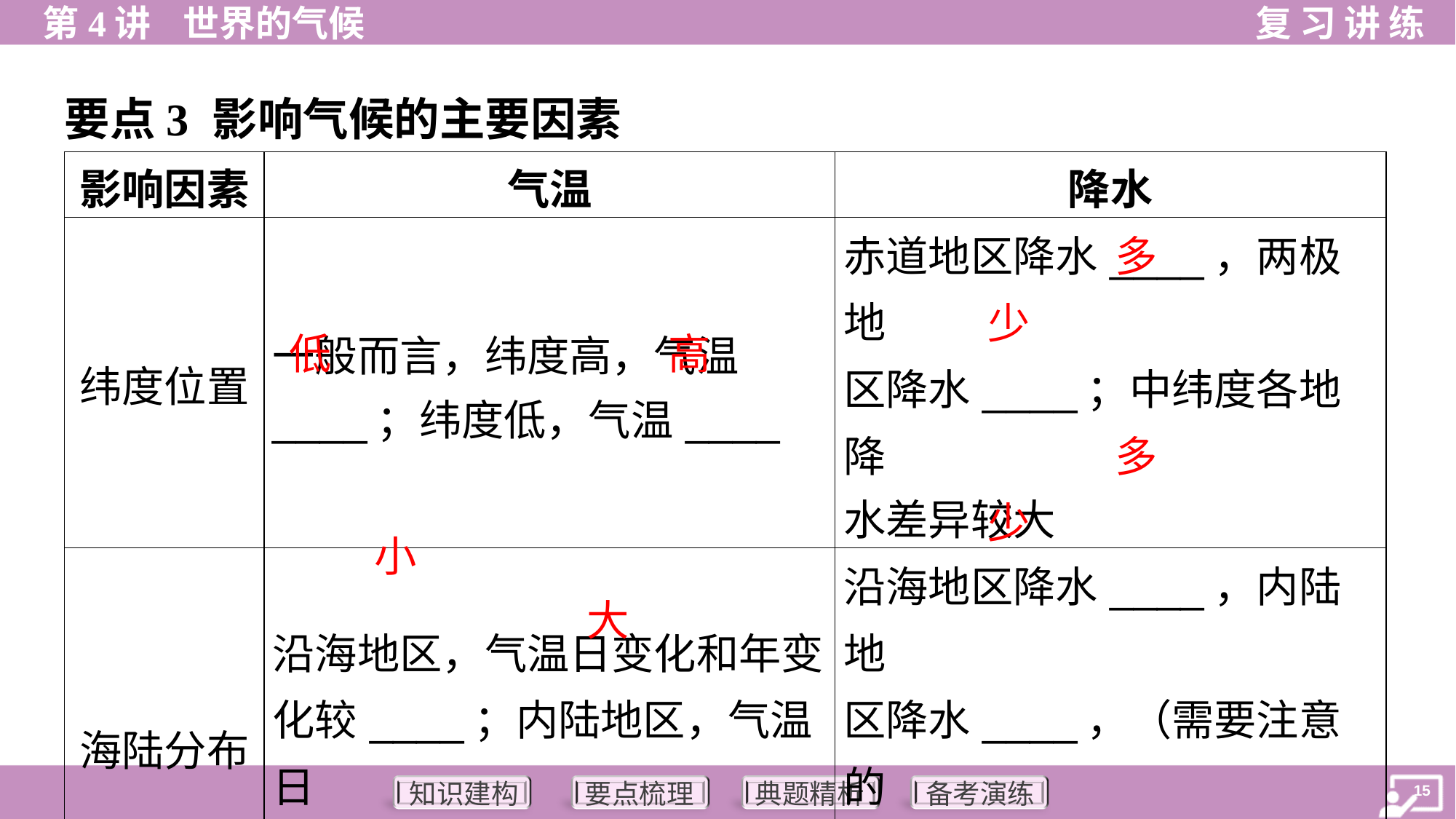

要点3 影响气候的主要因素
| 影响因素 | 气温 | 降水 |
| --- | --- | --- |
| 纬度位置 | 一般而言，纬度高，气温 \_\_\_\_；纬度低，气温\_\_\_\_ | 赤道地区降水\_\_\_\_，两极地 区降水\_\_\_\_；中纬度各地降 水差异较大 |
| 海陆分布 | 沿海地区，气温日变化和年变 化较\_\_\_\_；内陆地区，气温日 变化和年变化较\_\_\_\_ | 沿海地区降水\_\_\_\_，内陆地 区降水\_\_\_\_，（需要注意的 是吹离岸风的沿海地区降水 较少） |
多
少
低
高
多
少
小
大